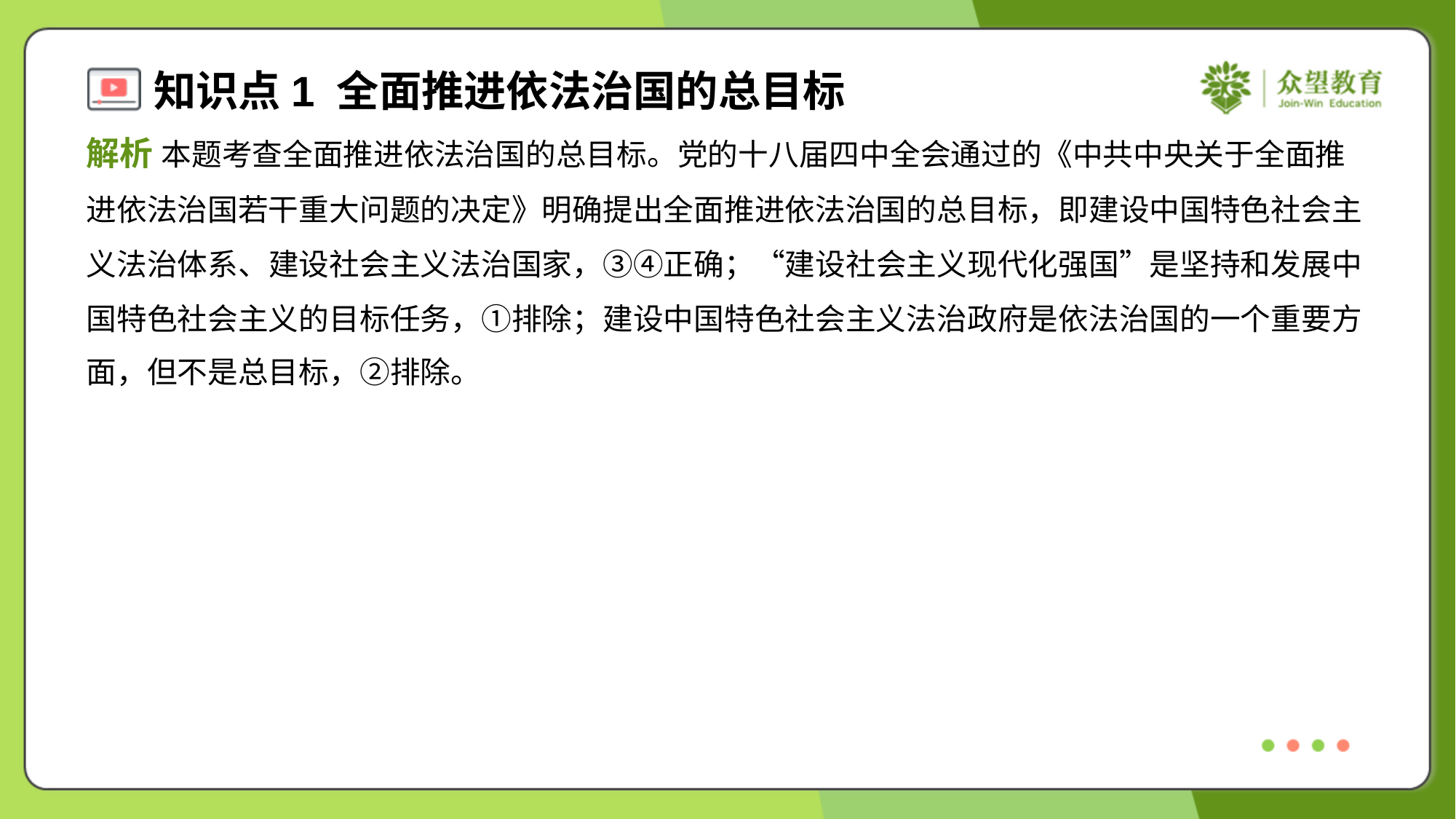

解析 本题考查全面推进依法治国的总目标。党的十八届四中全会通过的《中共中央关于全面推
进依法治国若干重大问题的决定》明确提出全面推进依法治国的总目标，即建设中国特色社会主
义法治体系、建设社会主义法治国家，③④正确；“建设社会主义现代化强国”是坚持和发展中
国特色社会主义的目标任务，①排除；建设中国特色社会主义法治政府是依法治国的一个重要方
面，但不是总目标，②排除。